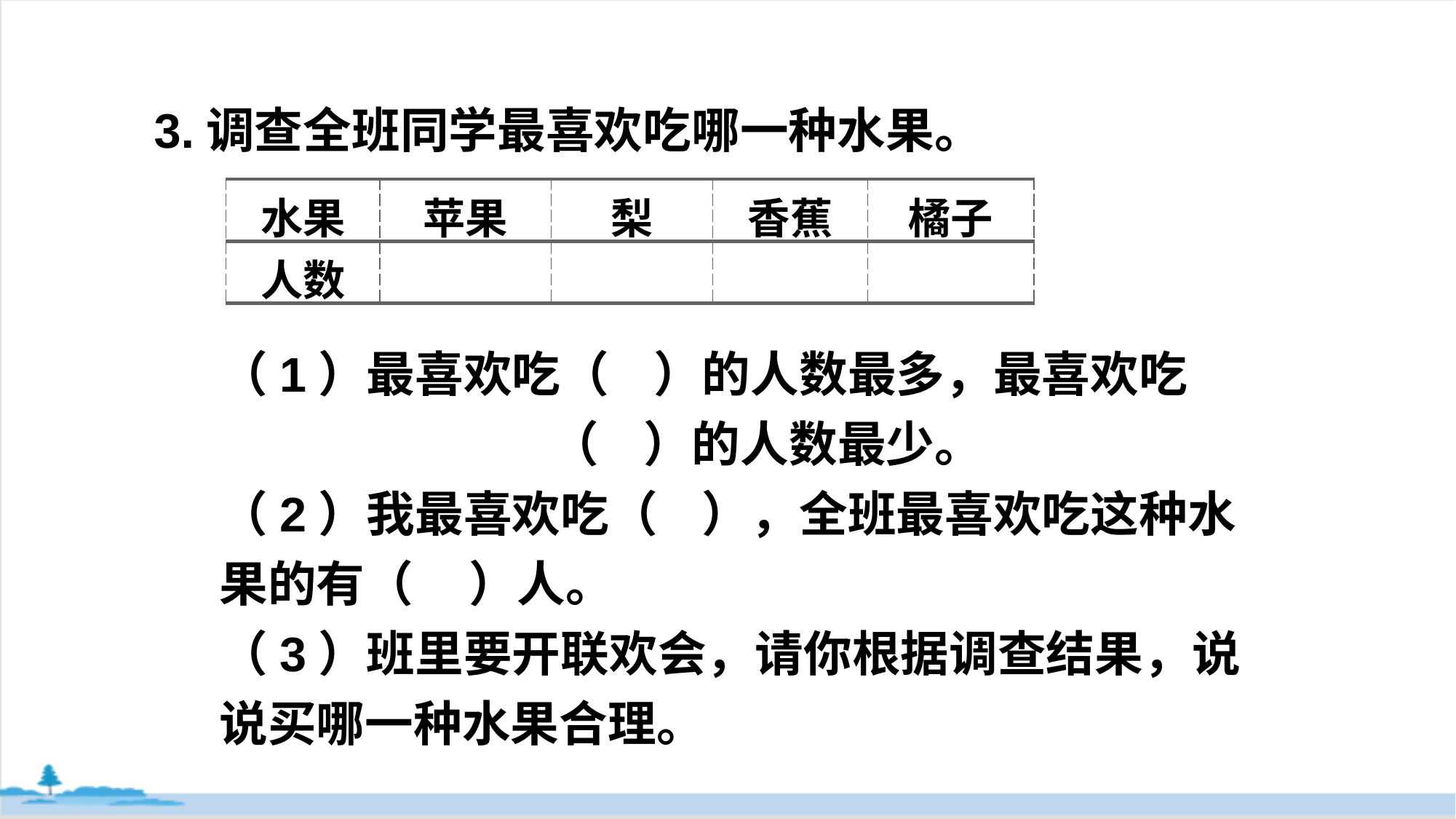

3.调查全班同学最喜欢吃哪一种水果。
| 水果 | 苹果 | 梨 | 香蕉 | 橘子 |
| --- | --- | --- | --- | --- |
| 人数 |  |  |  |  |
（1）最喜欢吃（    ）的人数最多，最喜欢吃                                      （    ）的人数最少。
（2）我最喜欢吃（    ），全班最喜欢吃这种水果的有（     ）人。
（3）班里要开联欢会，请你根据调查结果，说说买哪一种水果合理。